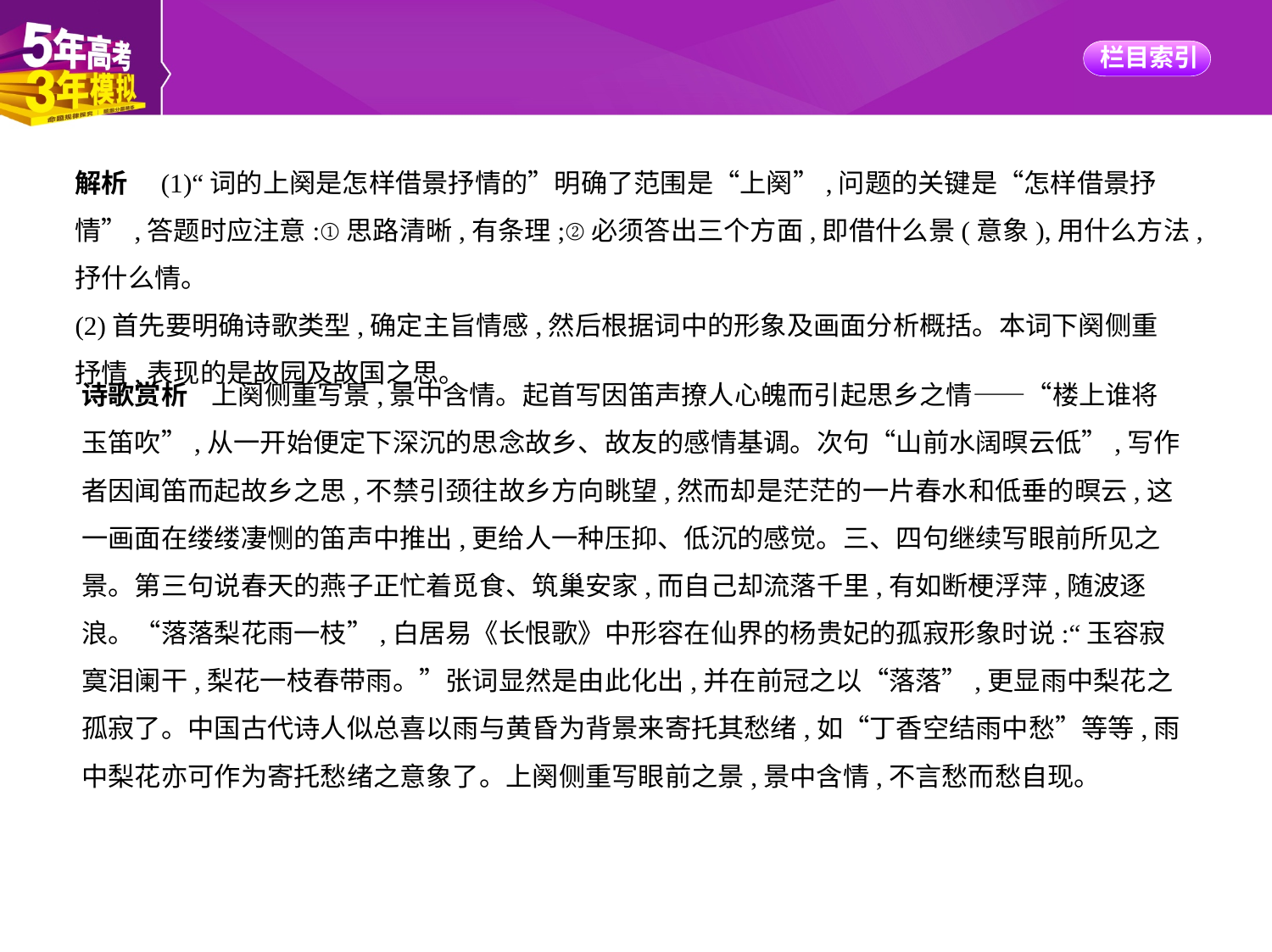

解析　(1)“词的上阕是怎样借景抒情的”明确了范围是“上阕”,问题的关键是“怎样借景抒情”,答题时应注意:①思路清晰,有条理;②必须答出三个方面,即借什么景(意象),用什么方法,抒什么情。
(2)首先要明确诗歌类型,确定主旨情感,然后根据词中的形象及画面分析概括。本词下阕侧重
抒情,表现的是故园及故国之思。
诗歌赏析    上阕侧重写景,景中含情。起首写因笛声撩人心魄而引起思乡之情——“楼上谁将
玉笛吹”,从一开始便定下深沉的思念故乡、故友的感情基调。次句“山前水阔暝云低”,写作
者因闻笛而起故乡之思,不禁引颈往故乡方向眺望,然而却是茫茫的一片春水和低垂的暝云,这
一画面在缕缕凄恻的笛声中推出,更给人一种压抑、低沉的感觉。三、四句继续写眼前所见之
景。第三句说春天的燕子正忙着觅食、筑巢安家,而自己却流落千里,有如断梗浮萍,随波逐
浪。“落落梨花雨一枝”,白居易《长恨歌》中形容在仙界的杨贵妃的孤寂形象时说:“玉容寂
寞泪阑干,梨花一枝春带雨。”张词显然是由此化出,并在前冠之以“落落”,更显雨中梨花之
孤寂了。中国古代诗人似总喜以雨与黄昏为背景来寄托其愁绪,如“丁香空结雨中愁”等等,雨
中梨花亦可作为寄托愁绪之意象了。上阕侧重写眼前之景,景中含情,不言愁而愁自现。